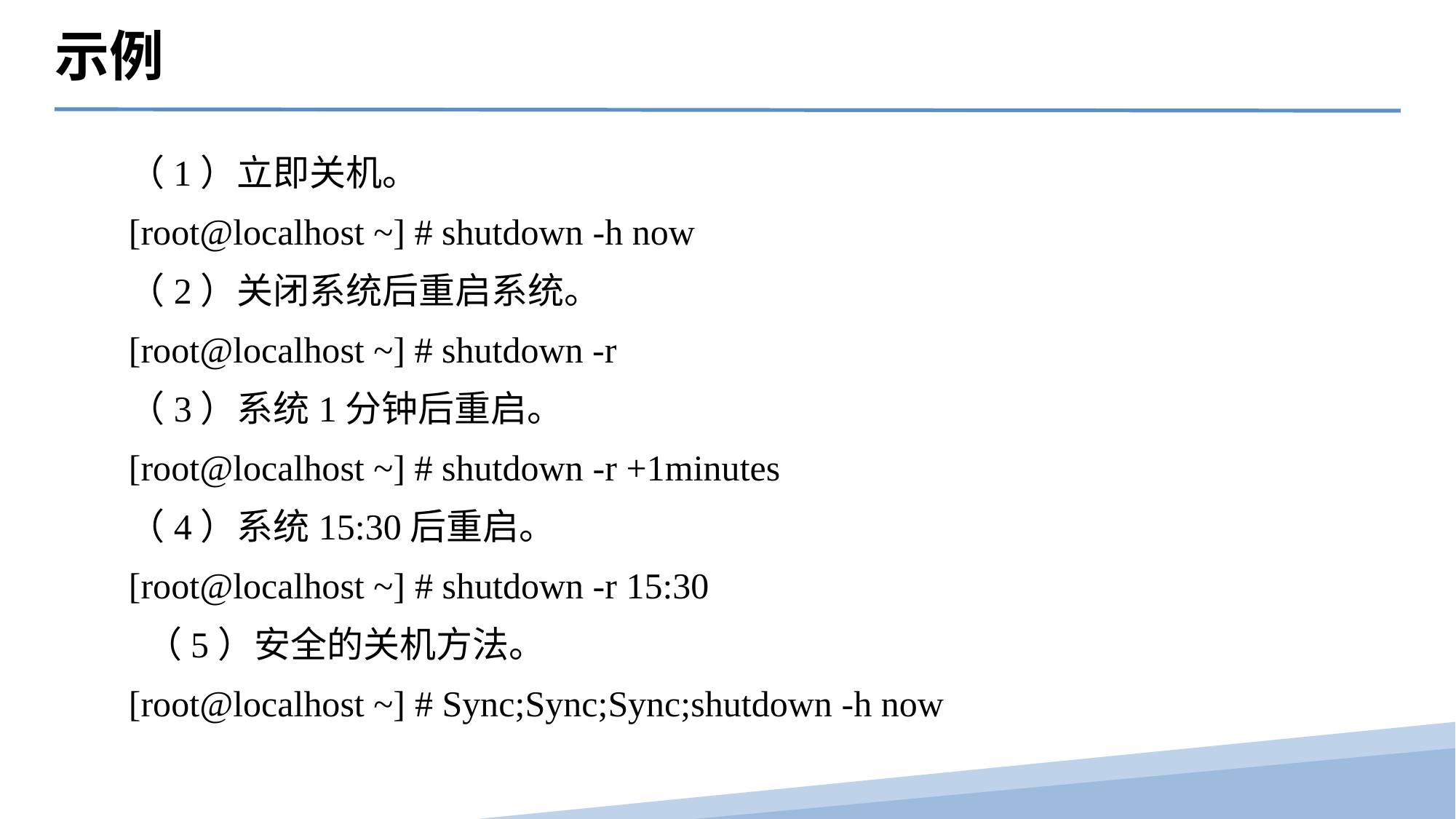

示例
（1）立即关机。
[root@localhost ~] # shutdown -h now
（2）关闭系统后重启系统。
[root@localhost ~] # shutdown -r
（3）系统1分钟后重启。
[root@localhost ~] # shutdown -r +1minutes
（4）系统15:30后重启。
[root@localhost ~] # shutdown -r 15:30
 （5）安全的关机方法。
[root@localhost ~] # Sync;Sync;Sync;shutdown -h now